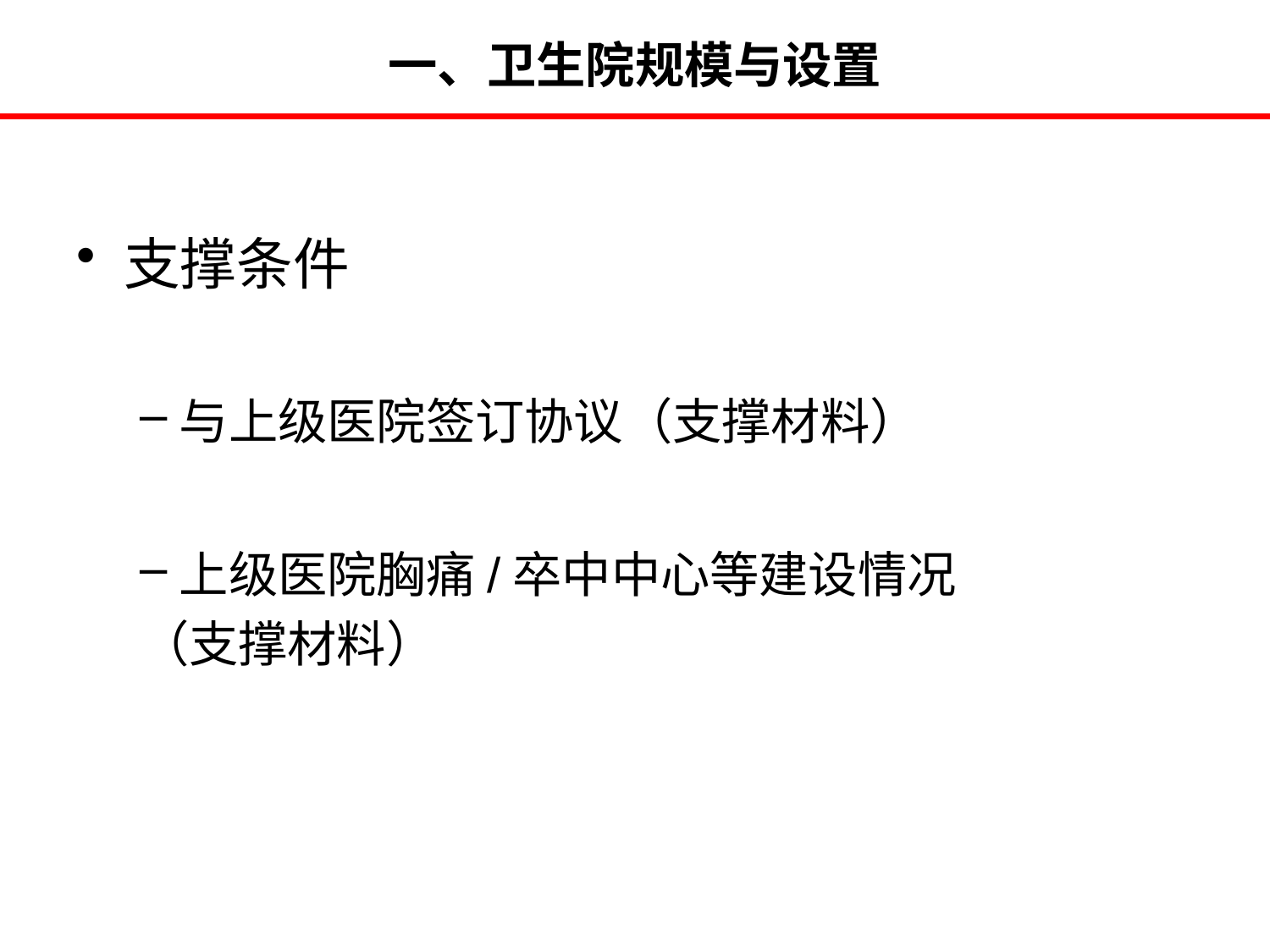

# 一、卫生院规模与设置
支撑条件

与上级医院签订协议（支撑材料）

上级医院胸痛/卒中中心等建设情况
（支撑材料）